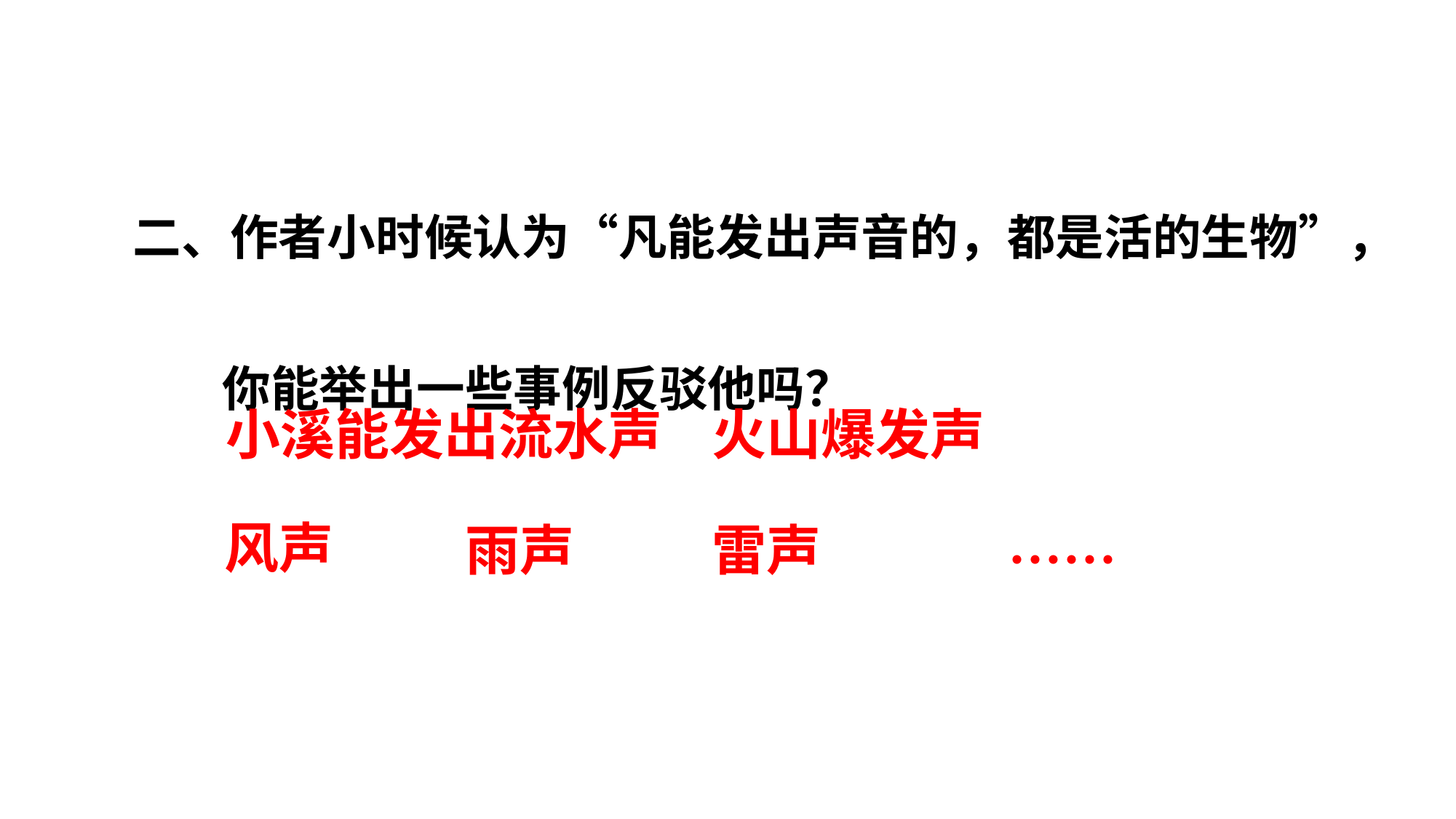

二、作者小时候认为“凡能发出声音的，都是活的生物”，
       你能举出一些事例反驳他吗？
小溪能发出流水声
火山爆发声
风声
雨声
雷声
……